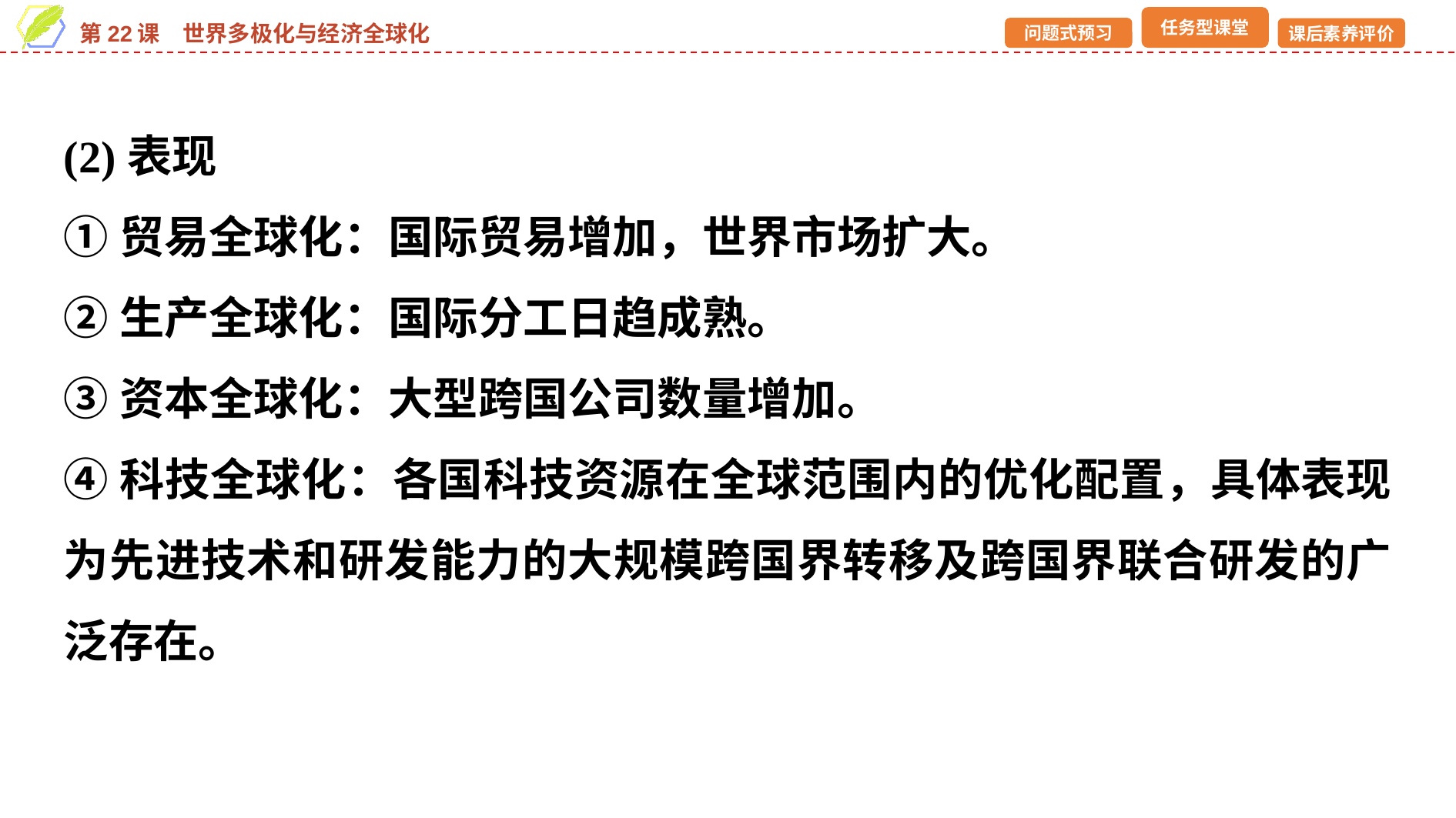

(2)表现
①贸易全球化：国际贸易增加，世界市场扩大。
②生产全球化：国际分工日趋成熟。
③资本全球化：大型跨国公司数量增加。
④科技全球化：各国科技资源在全球范围内的优化配置，具体表现为先进技术和研发能力的大规模跨国界转移及跨国界联合研发的广泛存在。